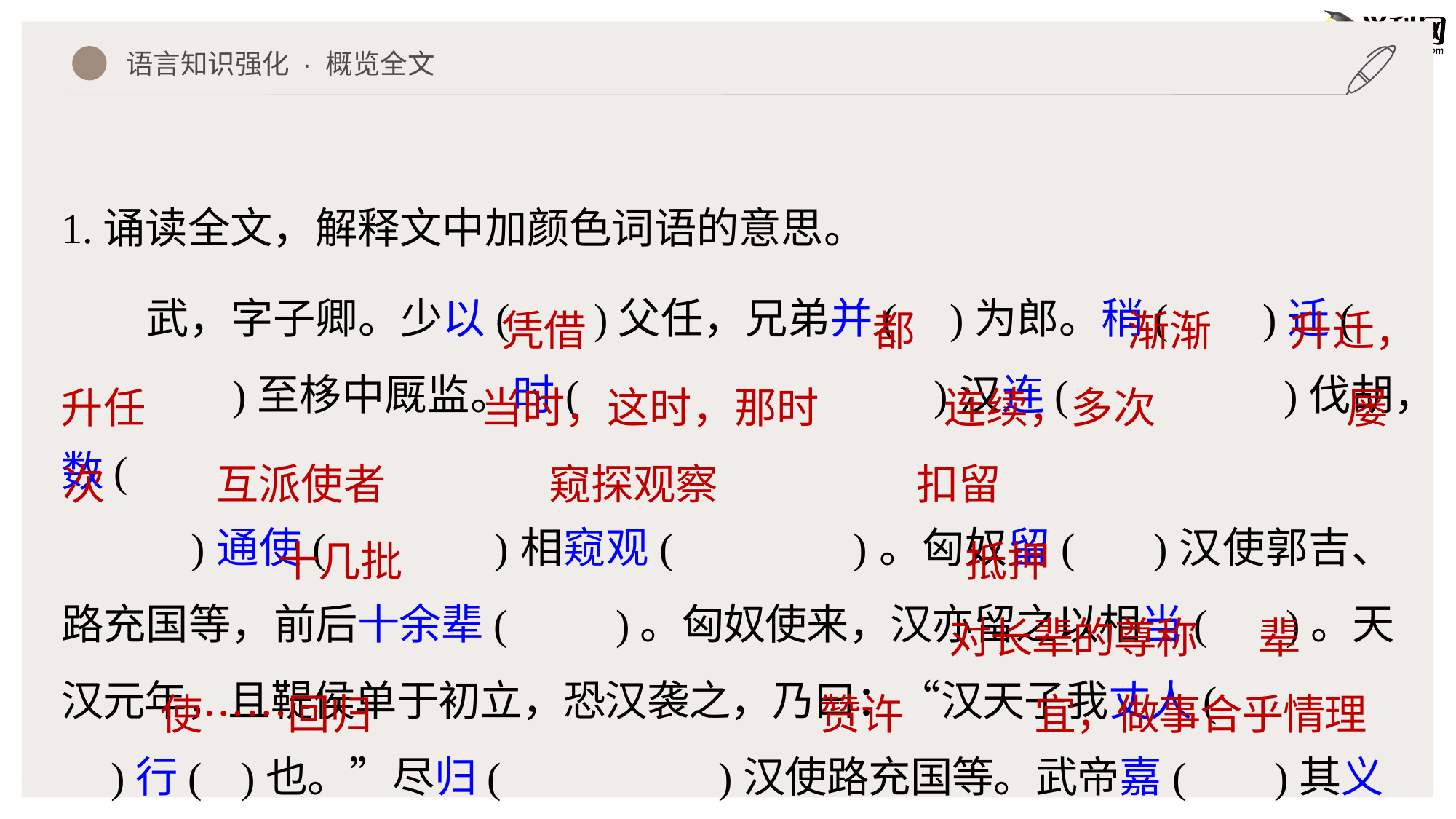

语言知识强化 · 概览全文

1.诵读全文，解释文中加颜色词语的意思。

武，字子卿。少以(        )父任，兄弟并(     )为郎。稍(         )迁(
        )至栘中厩监。时(                                 )汉连(                    )伐胡，数(
    )通使(               )相窥观(                )。匈奴留(       )汉使郭吉、路充国等，前后十余辈(           )。匈奴使来，汉亦留之以相当(        )。天汉元年，且鞮侯单于初立，恐汉袭之，乃曰：“汉天子我丈人(                        )行(    )也。”尽归(                      )汉使路充国等。武帝嘉(         )其义(                                    )，
凭借
都
渐渐
升迁，
升任
当时，这时，那时
连续，多次
屡
次
互派使者
窥探观察
扣留
十几批
抵押
对长辈的尊称
辈
使……回归
赞许
宜，做事合乎情理